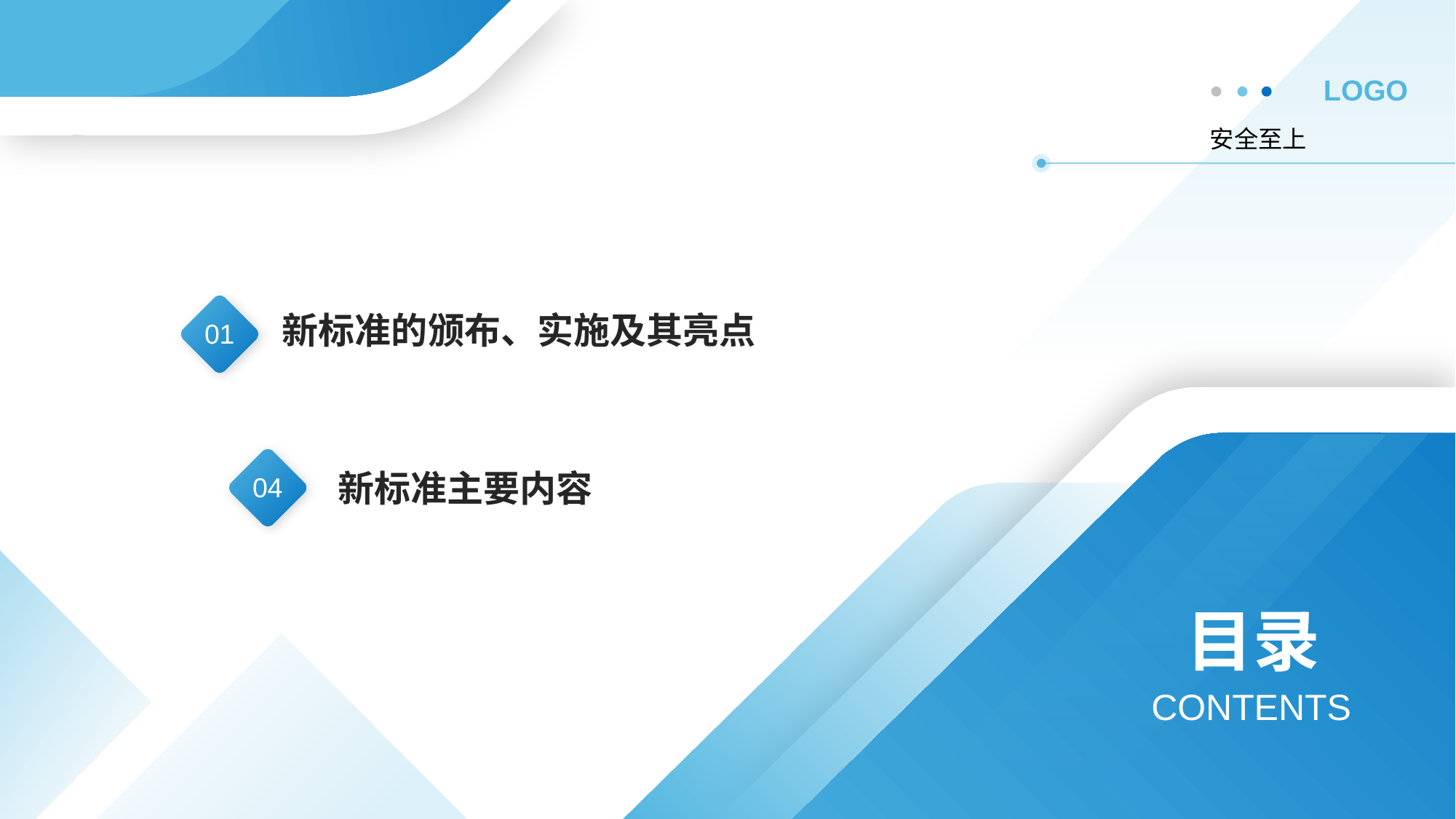

LOGO

安全至上

新标准的颁布、实施及其亮点

01

04
新标准主要内容

目录

CONTENTS